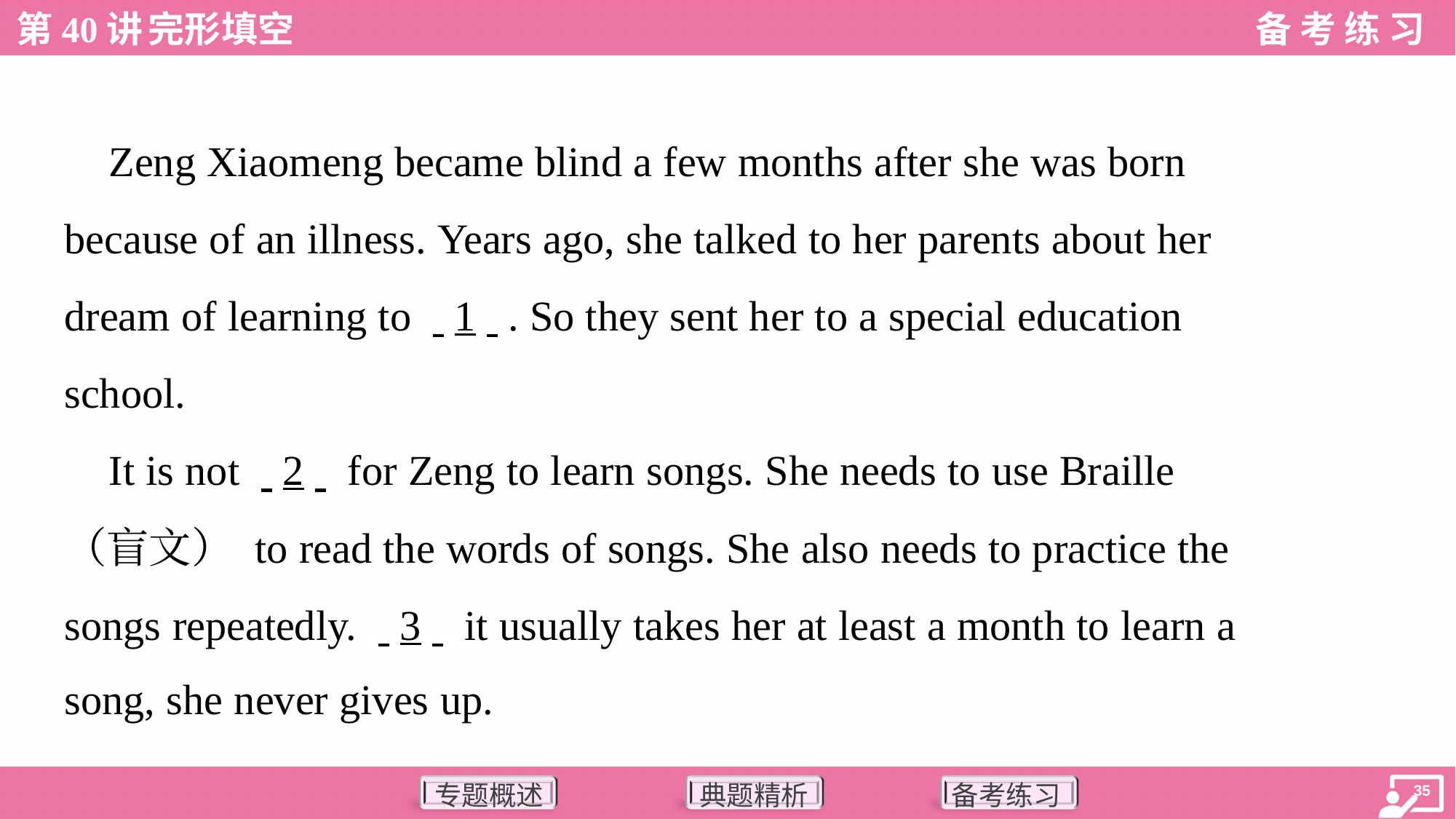

Zeng Xiaomeng became blind a few months after she was born
because of an illness. Years ago, she talked to her parents about her
dream of learning to . .1. .. So they sent her to a special education
school.
    It is not . .2. . for Zeng to learn songs. She needs to use Braille
（盲文） to read the words of songs. She also needs to practice the
songs repeatedly. . .3. . it usually takes her at least a month to learn a
song, she never gives up.